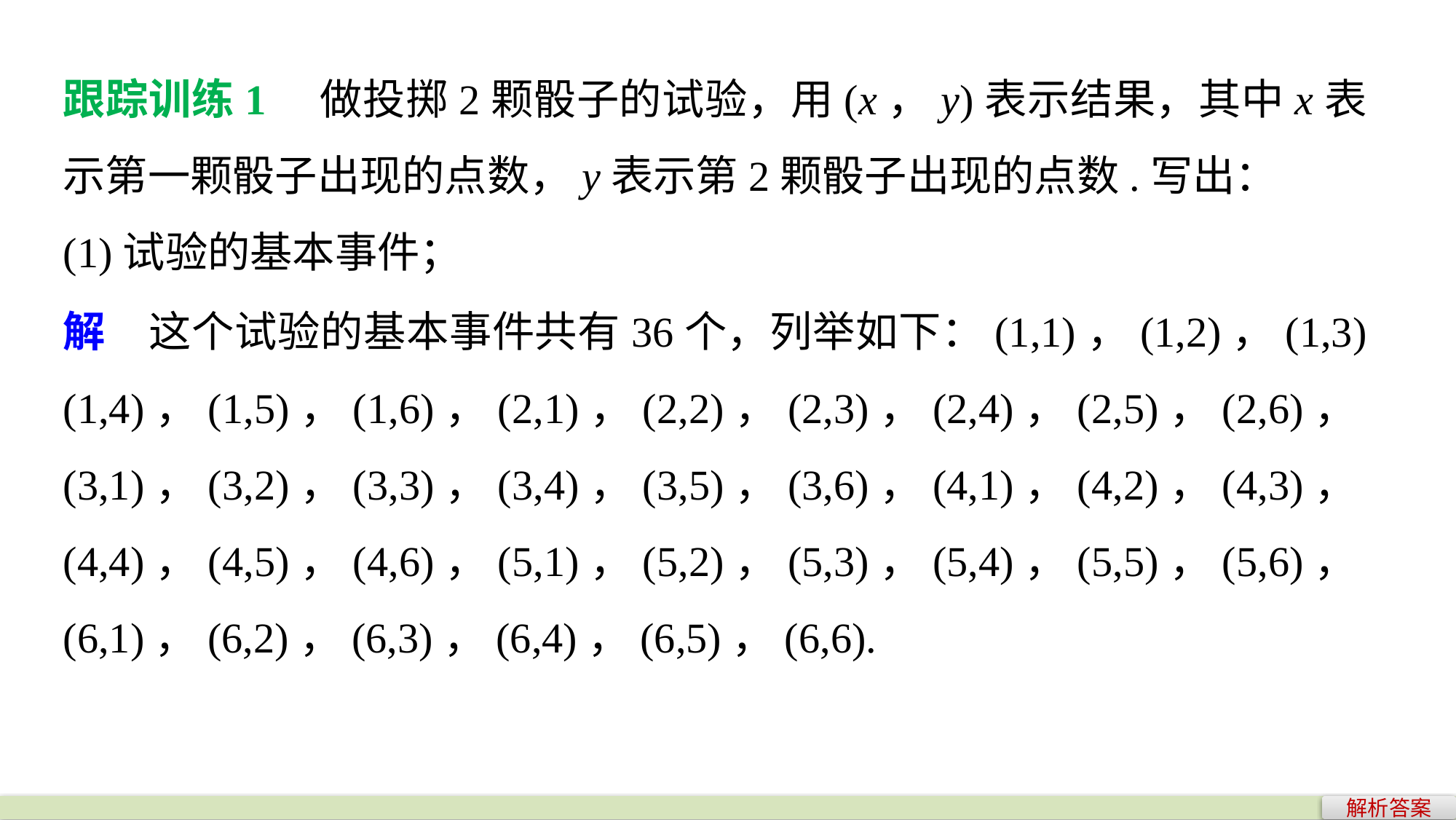

跟踪训练1　做投掷2颗骰子的试验，用(x，y)表示结果，其中x表示第一颗骰子出现的点数，y表示第2颗骰子出现的点数.写出：
(1)试验的基本事件；
解　这个试验的基本事件共有36个，列举如下：(1,1)，(1,2)，(1,3)(1,4)，(1,5)，(1,6)，(2,1)，(2,2)，(2,3)，(2,4)，(2,5)，(2,6)，(3,1)，(3,2)，(3,3)，(3,4)，(3,5)，(3,6)，(4,1)，(4,2)，(4,3)，(4,4)，(4,5)，(4,6)，(5,1)，(5,2)，(5,3)，(5,4)，(5,5)，(5,6)，(6,1)，(6,2)，(6,3)，(6,4)，(6,5)，(6,6).
解析答案